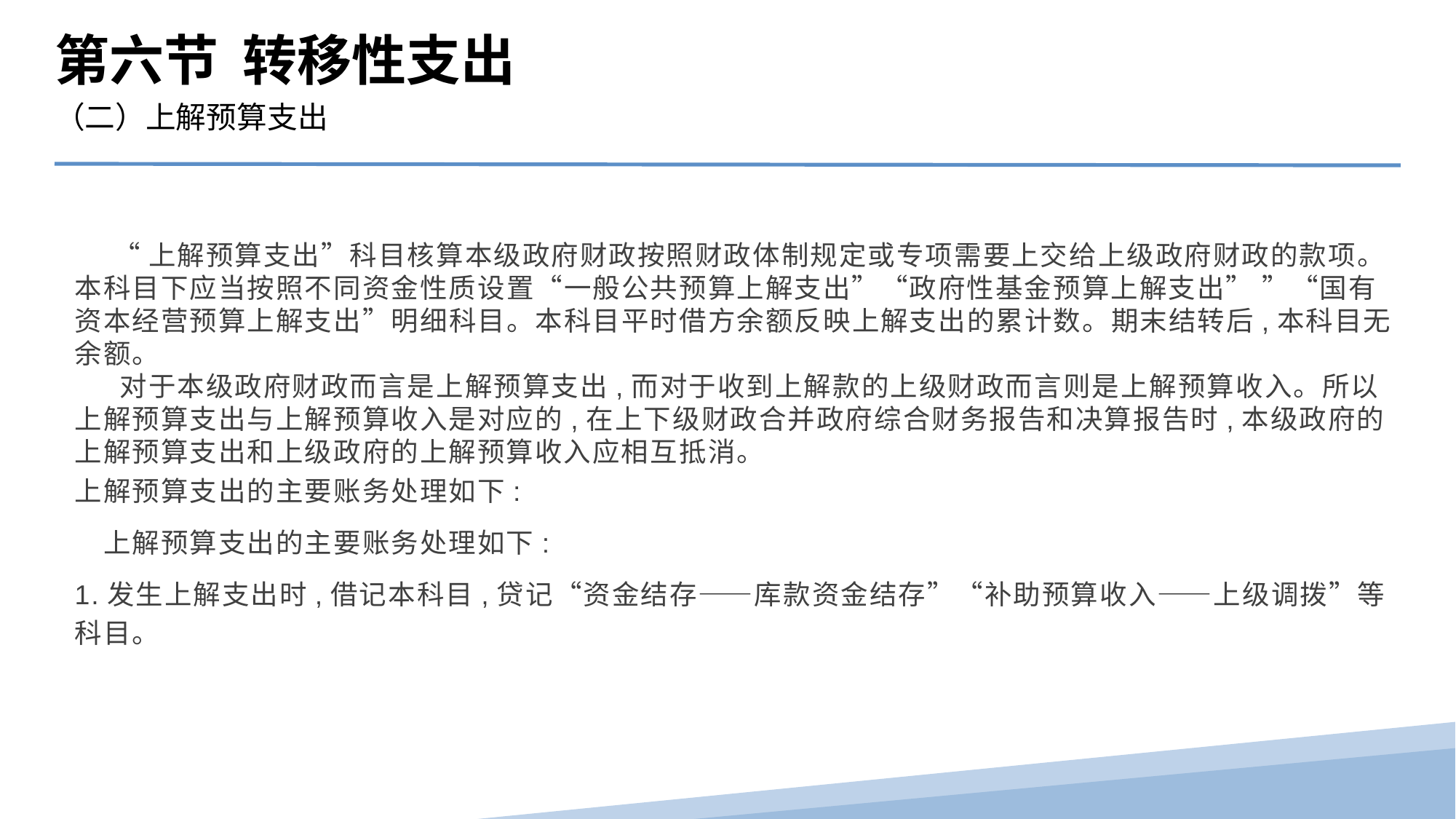

第六节  转移性支出
（二）上解预算支出
     “上解预算支出”科目核算本级政府财政按照财政体制规定或专项需要上交给上级政府财政的款项。本科目下应当按照不同资金性质设置“一般公共预算上解支出”“政府性基金预算上解支出” ”“国有资本经营预算上解支出”明细科目。本科目平时借方余额反映上解支出的累计数。期末结转后,本科目无余额。
     对于本级政府财政而言是上解预算支出,而对于收到上解款的上级财政而言则是上解预算收入。所以上解预算支出与上解预算收入是对应的,在上下级财政合并政府综合财务报告和决算报告时,本级政府的上解预算支出和上级政府的上解预算收入应相互抵消。
上解预算支出的主要账务处理如下:
　上解预算支出的主要账务处理如下:
1.发生上解支出时,借记本科目,贷记“资金结存——库款资金结存”“补助预算收入——上级调拨”等科目。